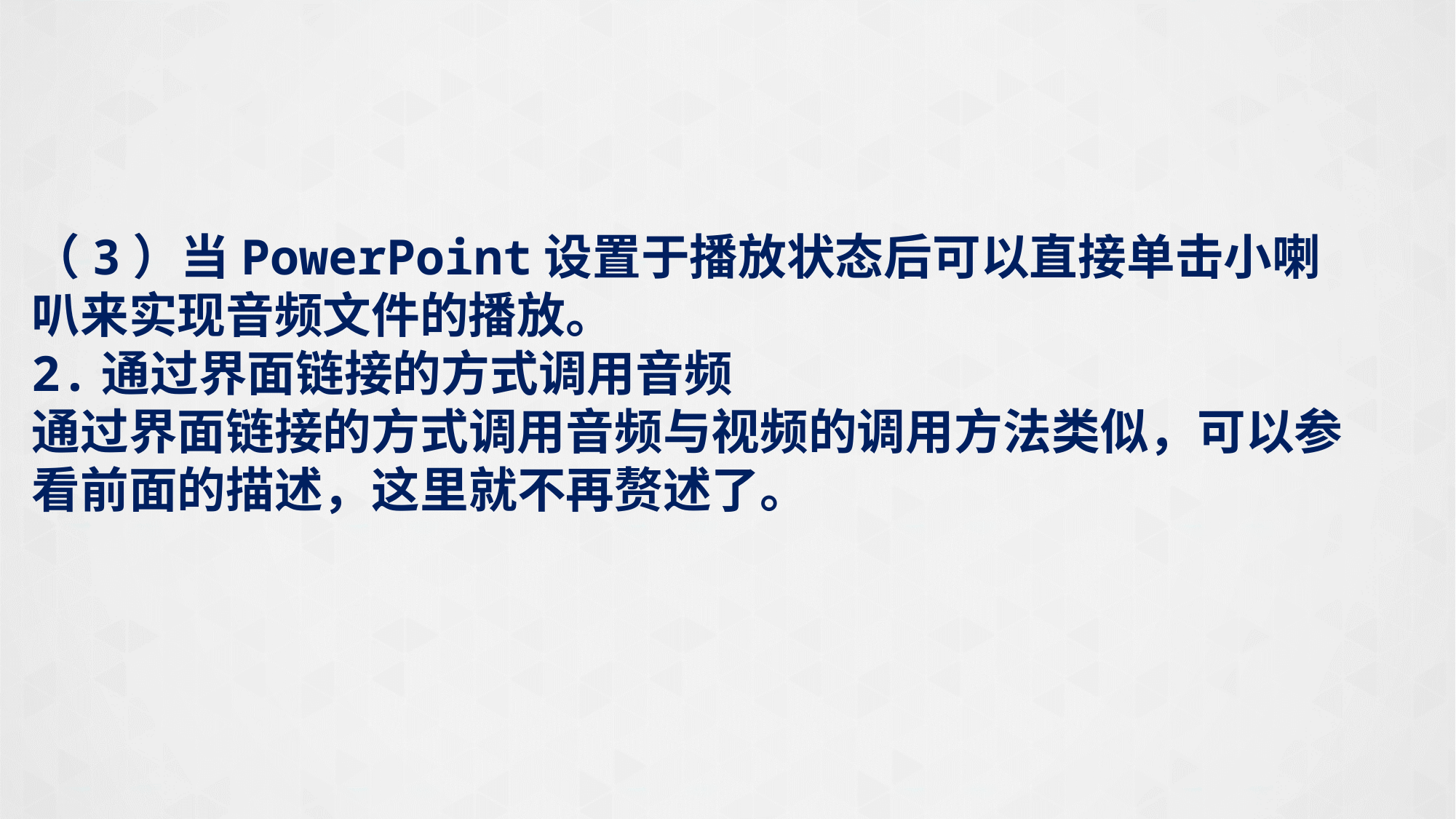

（3）当PowerPoint设置于播放状态后可以直接单击小喇叭来实现音频文件的播放。
2.通过界面链接的方式调用音频
通过界面链接的方式调用音频与视频的调用方法类似，可以参看前面的描述，这里就不再赘述了。